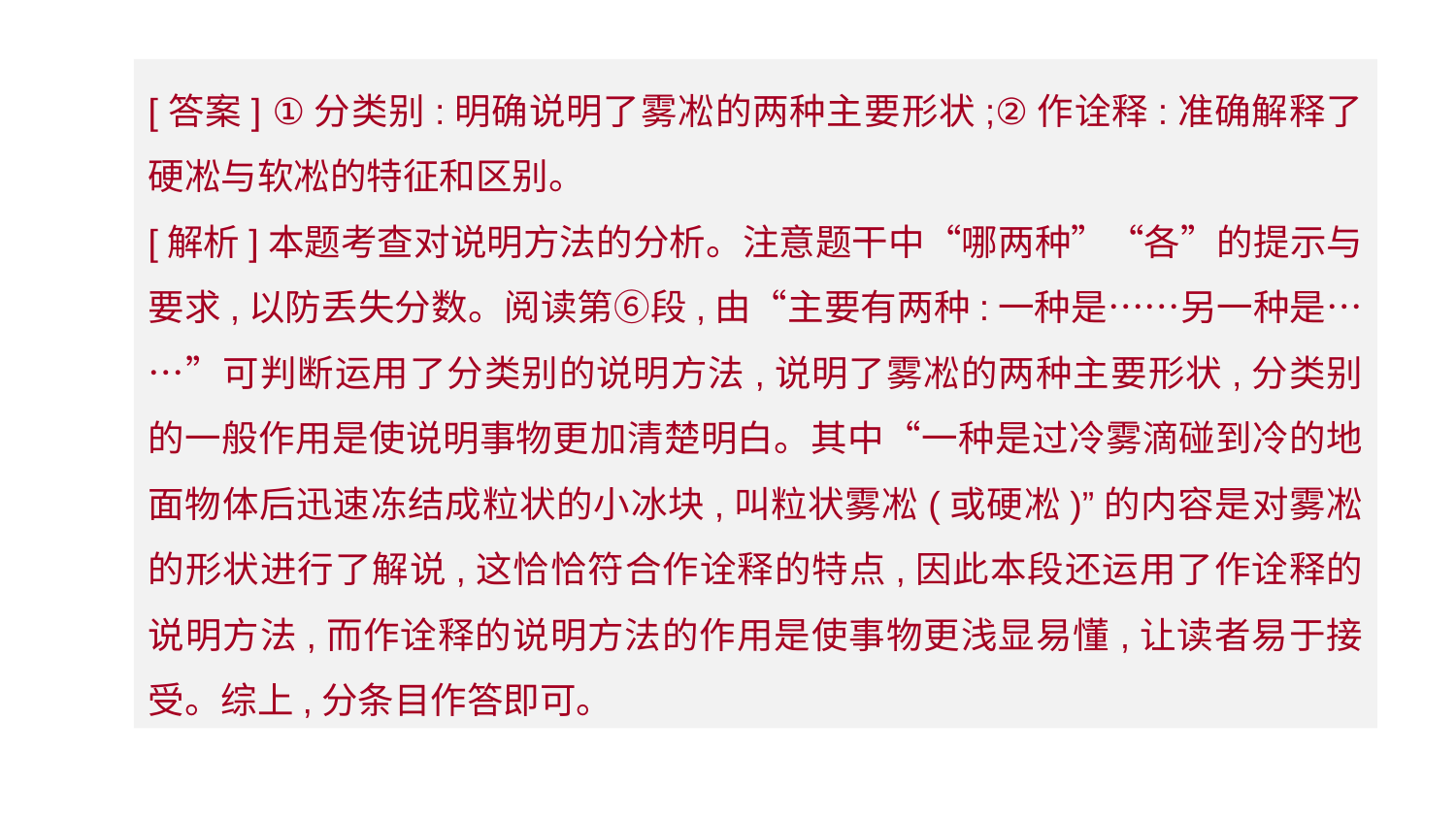

[答案] ①分类别:明确说明了雾凇的两种主要形状;②作诠释:准确解释了硬凇与软凇的特征和区别。
[解析]本题考查对说明方法的分析。注意题干中“哪两种”“各”的提示与要求,以防丢失分数。阅读第⑥段,由“主要有两种:一种是……另一种是……”可判断运用了分类别的说明方法,说明了雾凇的两种主要形状,分类别的一般作用是使说明事物更加清楚明白。其中“一种是过冷雾滴碰到冷的地面物体后迅速冻结成粒状的小冰块,叫粒状雾凇(或硬凇)”的内容是对雾凇的形状进行了解说,这恰恰符合作诠释的特点,因此本段还运用了作诠释的说明方法,而作诠释的说明方法的作用是使事物更浅显易懂,让读者易于接受。综上,分条目作答即可。